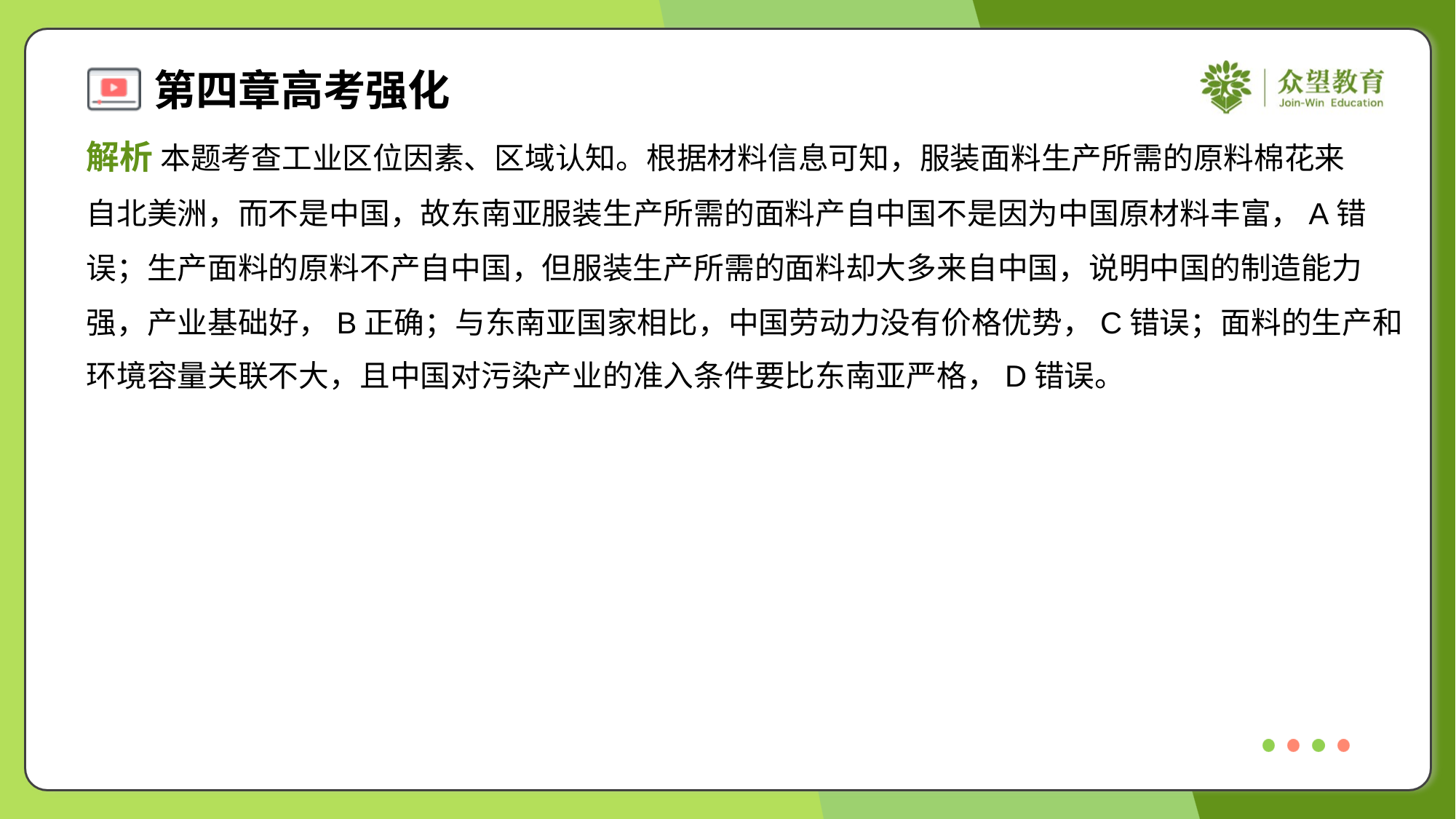

解析 本题考查工业区位因素、区域认知。根据材料信息可知，服装面料生产所需的原料棉花来
自北美洲，而不是中国，故东南亚服装生产所需的面料产自中国不是因为中国原材料丰富，A错
误；生产面料的原料不产自中国，但服装生产所需的面料却大多来自中国，说明中国的制造能力
强，产业基础好，B正确；与东南亚国家相比，中国劳动力没有价格优势，C错误；面料的生产和
环境容量关联不大，且中国对污染产业的准入条件要比东南亚严格，D错误。